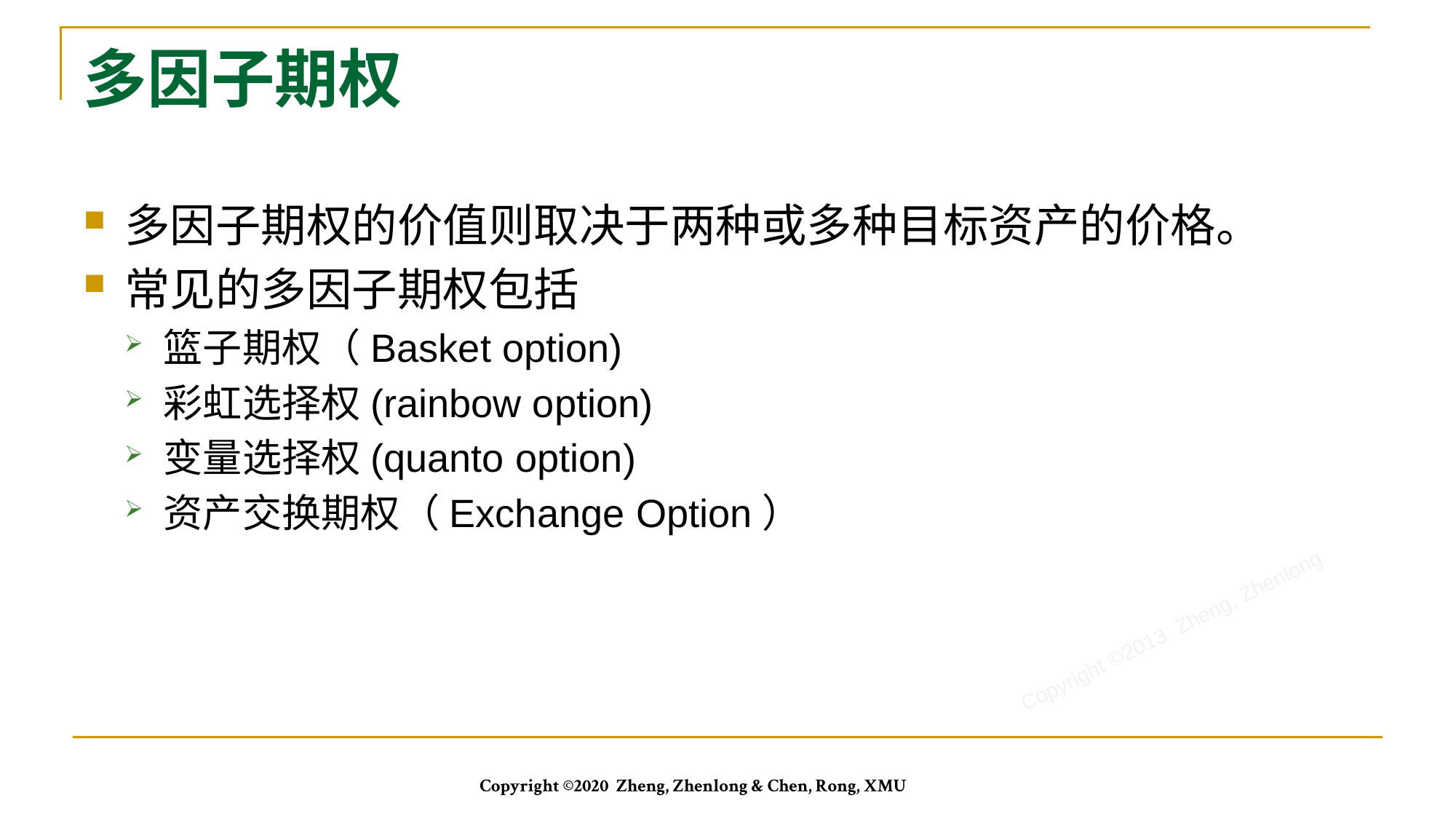

# 多因子期权
多因子期权的价值则取决于两种或多种目标资产的价格。
常见的多因子期权包括
篮子期权（Basket option)
彩虹选择权(rainbow option)
变量选择权(quanto option)
资产交换期权（Exchange Option）

Copyright ©2020  Zheng, Zhenlong & Chen, Rong, XMU